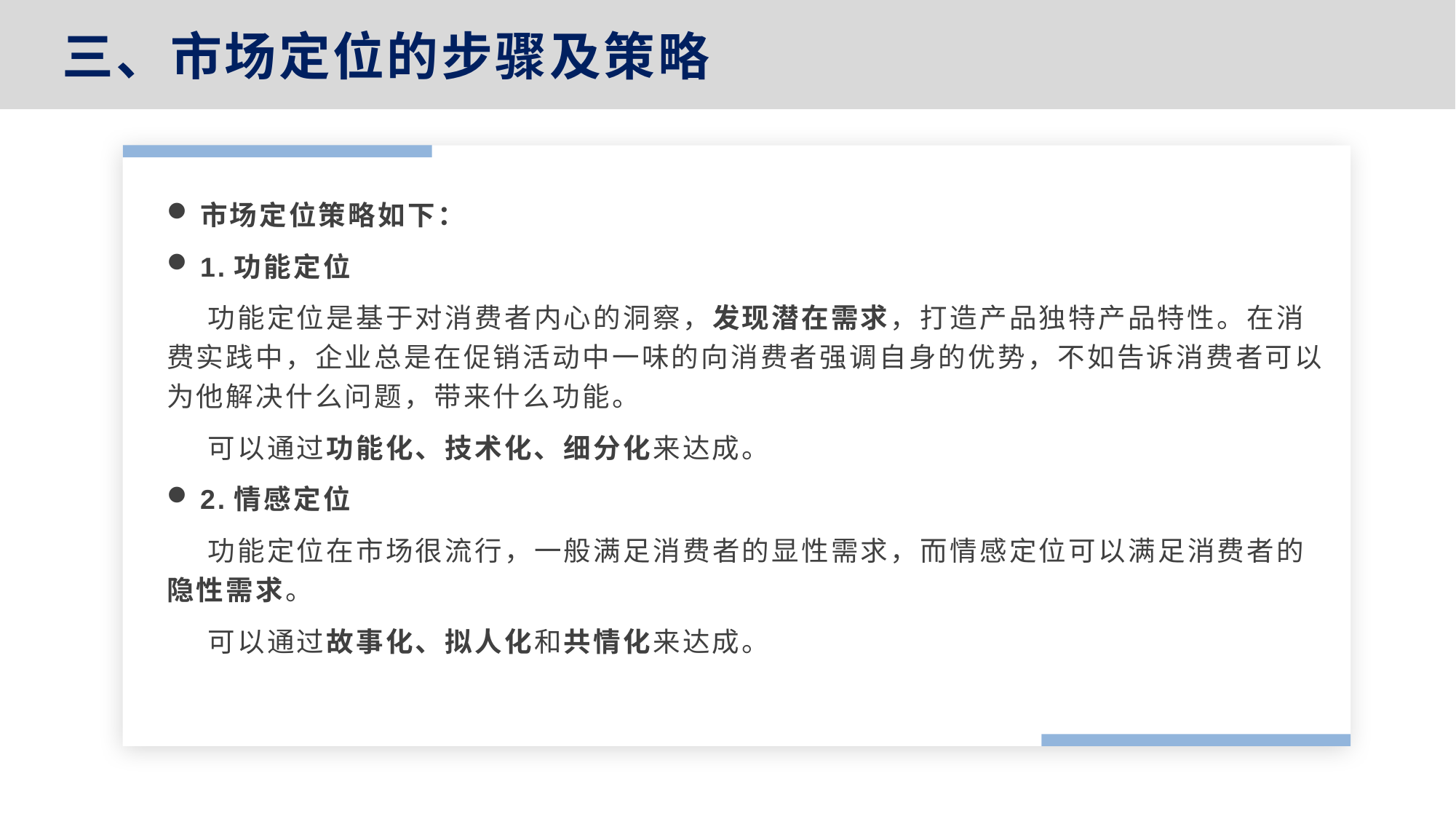

三、市场定位的步骤及策略

市场定位策略如下：
1.功能定位
    功能定位是基于对消费者内心的洞察，发现潜在需求，打造产品独特产品特性。在消费实践中，企业总是在促销活动中一味的向消费者强调自身的优势，不如告诉消费者可以为他解决什么问题，带来什么功能。
    可以通过功能化、技术化、细分化来达成。
2.情感定位
    功能定位在市场很流行，一般满足消费者的显性需求，而情感定位可以满足消费者的隐性需求。
    可以通过故事化、拟人化和共情化来达成。